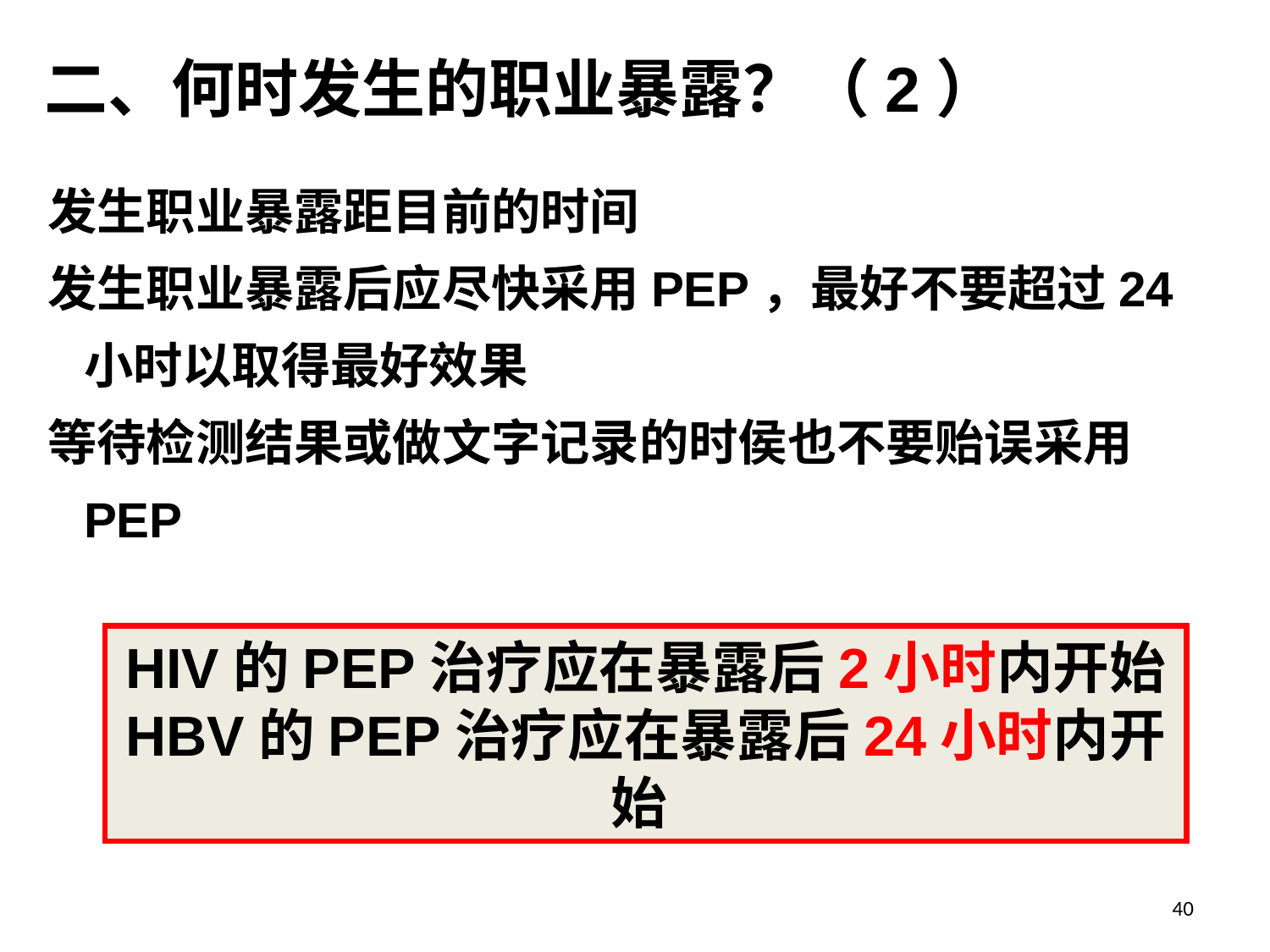

二、何时发生的职业暴露？（2）
发生职业暴露距目前的时间
发生职业暴露后应尽快采用PEP，最好不要超过24小时以取得最好效果
等待检测结果或做文字记录的时侯也不要贻误采用PEP
HIV的PEP治疗应在暴露后2小时内开始
HBV的PEP治疗应在暴露后24小时内开始

40